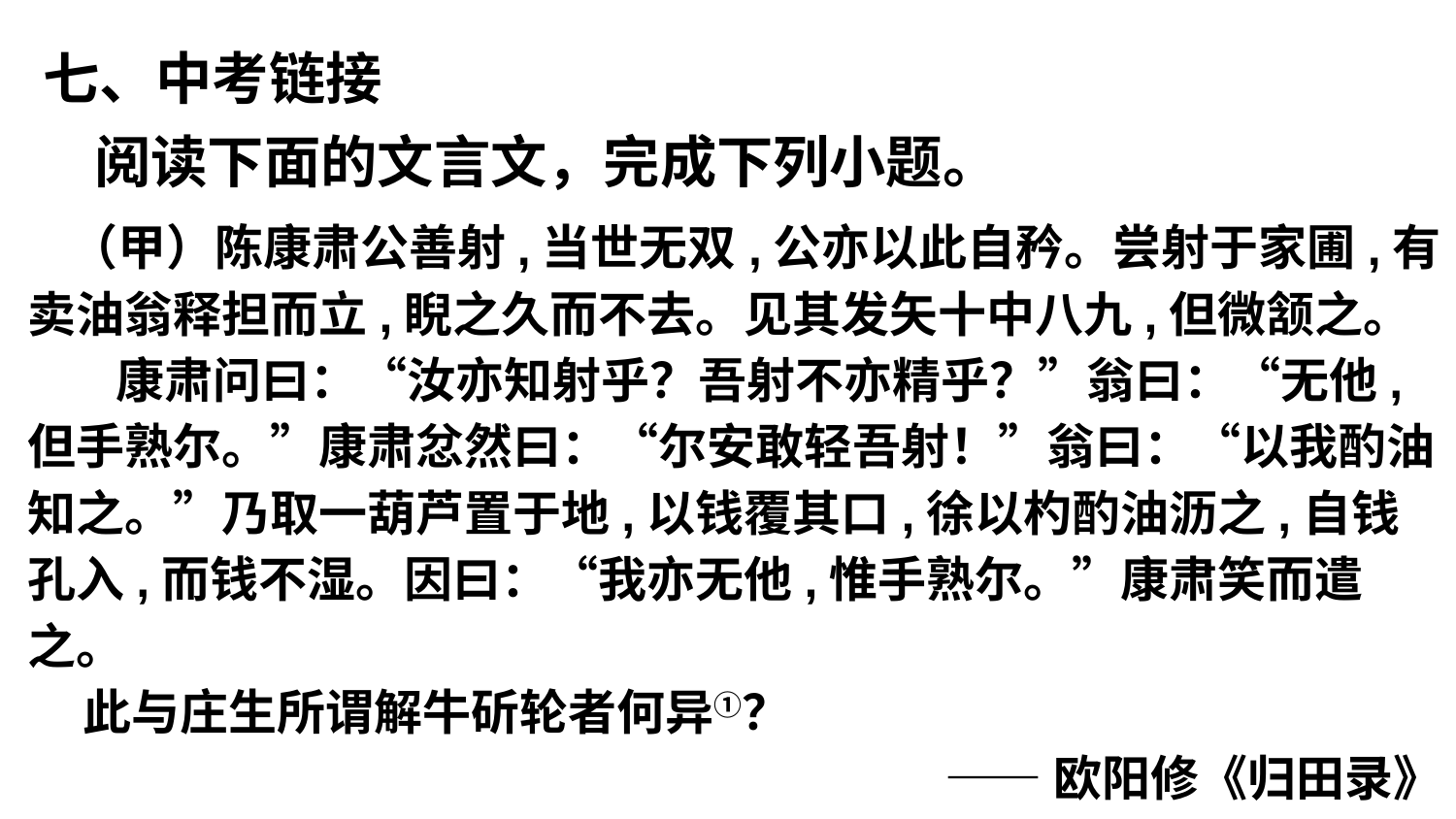

七、中考链接
阅读下面的文言文，完成下列小题。
   （甲）陈康肃公善射,当世无双,公亦以此自矜。尝射于家圃,有卖油翁释担而立,睨之久而不去。见其发矢十中八九,但微颔之。
       康肃问曰：“汝亦知射乎？吾射不亦精乎？”翁曰：“无他,但手熟尔。”康肃忿然曰：“尔安敢轻吾射！”翁曰：“以我酌油知之。”乃取一葫芦置于地,以钱覆其口,徐以杓酌油沥之,自钱孔入,而钱不湿。因曰：“我亦无他,惟手熟尔。”康肃笑而遣之。
    此与庄生所谓解牛斫轮者何异①？
——欧阳修《归田录》